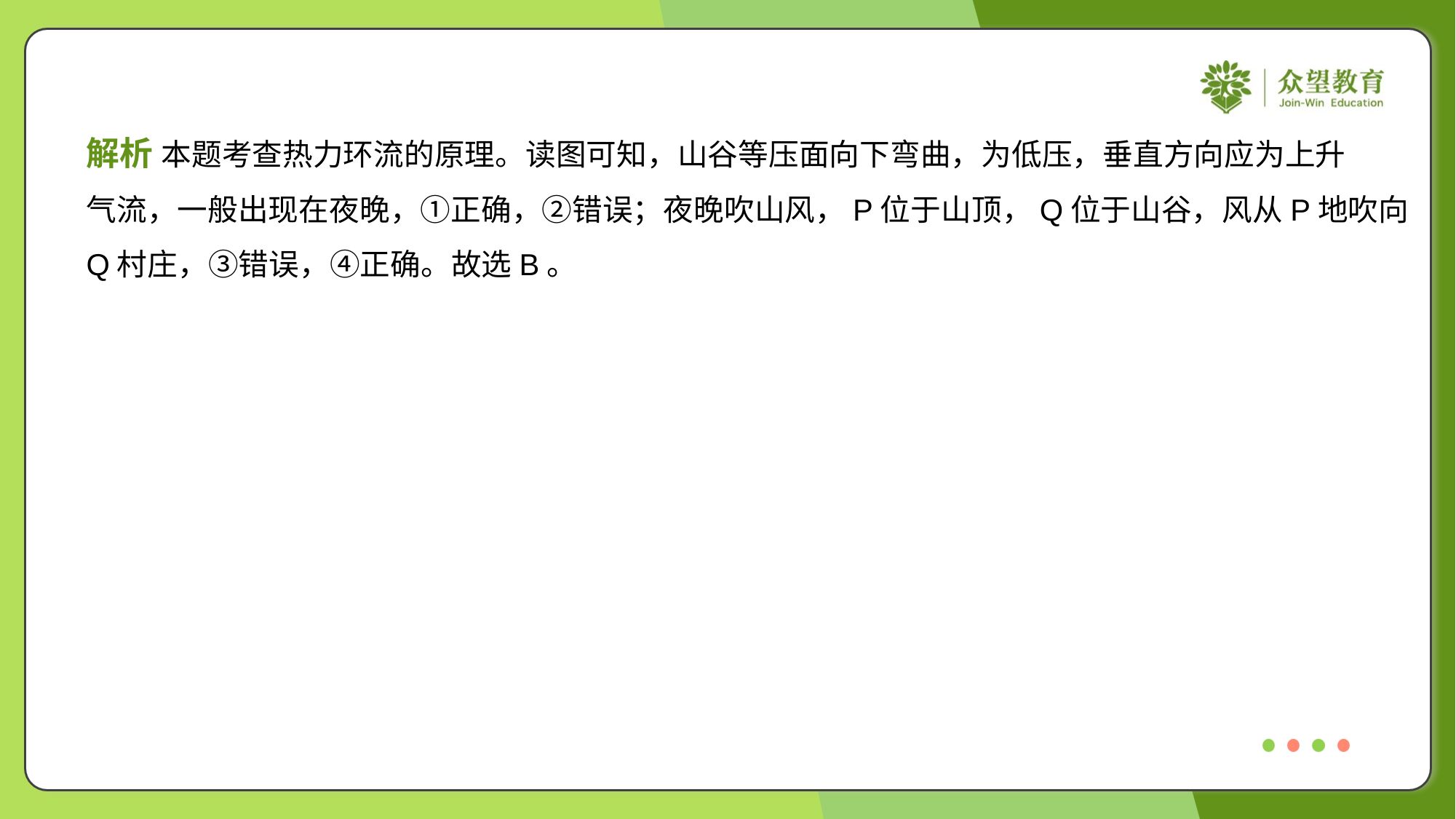

解析 本题考查热力环流的原理。读图可知，山谷等压面向下弯曲，为低压，垂直方向应为上升
气流，一般出现在夜晚，①正确，②错误；夜晚吹山风，P位于山顶，Q位于山谷，风从P地吹向
Q村庄，③错误，④正确。故选B。